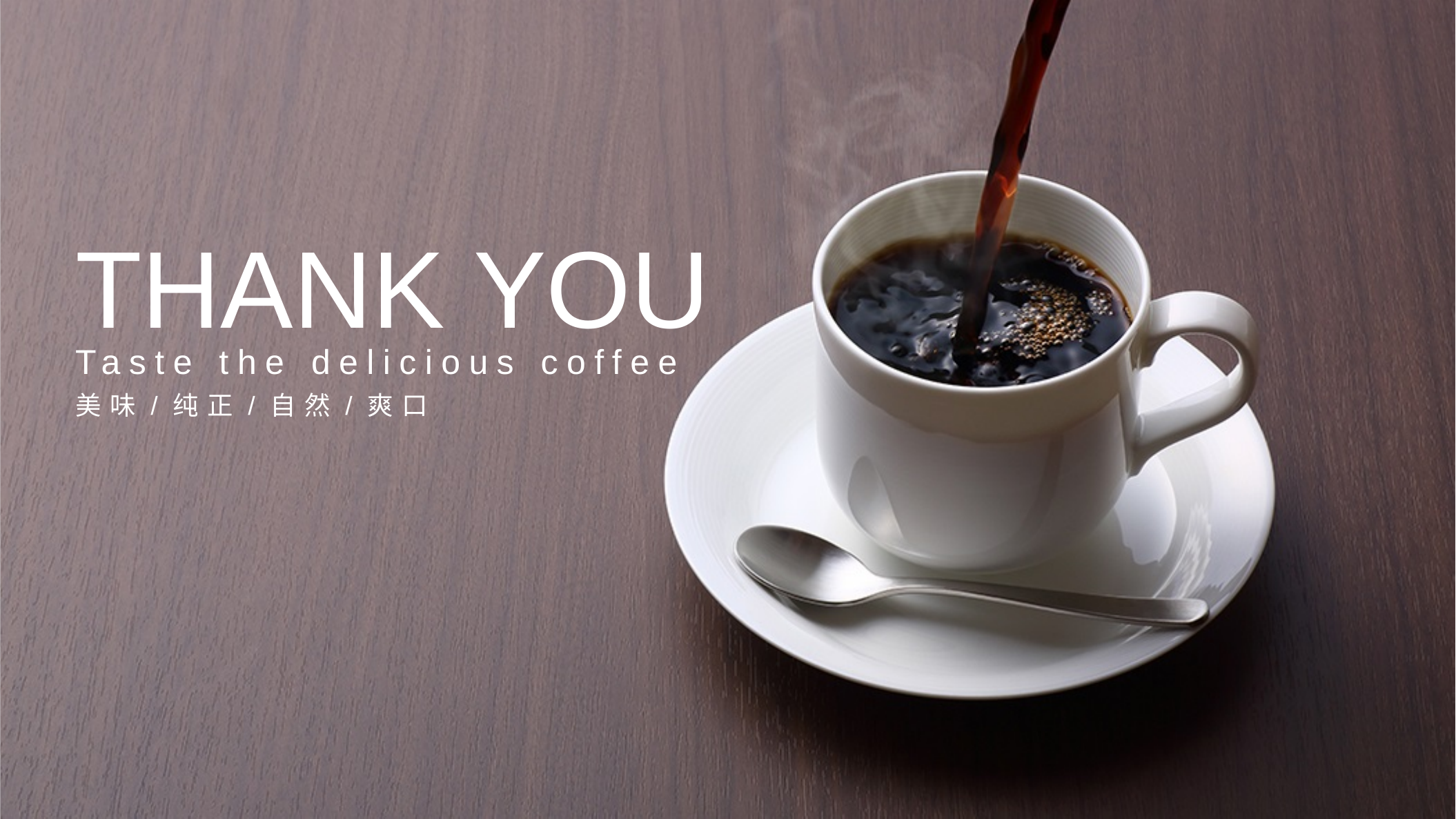

THANK YOU
Taste the delicious coffee
美味/纯正/自然/爽口